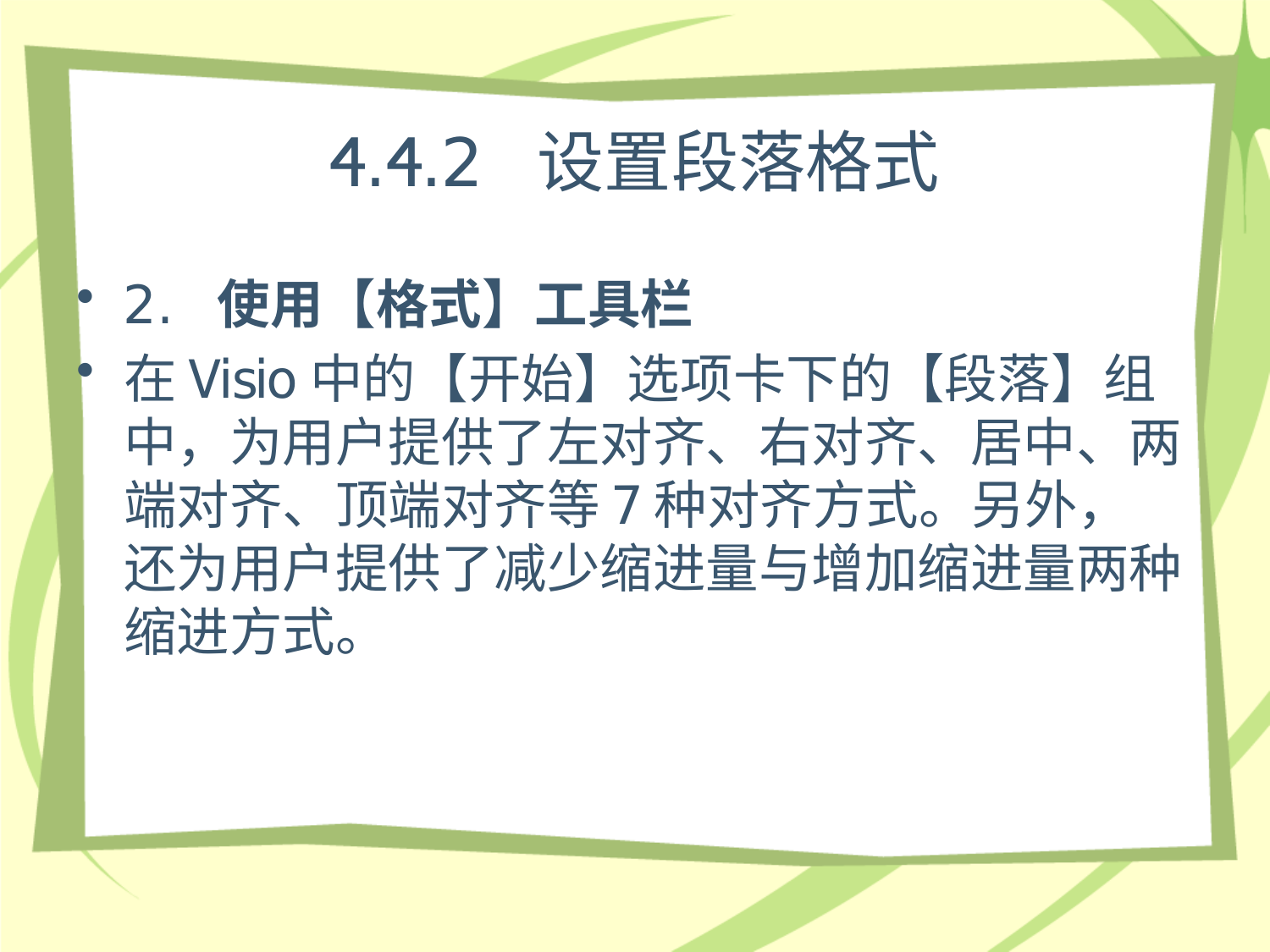

# 4.4.2  设置段落格式
2.  使用【格式】工具栏
在Visio中的【开始】选项卡下的【段落】组中，为用户提供了左对齐、右对齐、居中、两端对齐、顶端对齐等7种对齐方式。另外，还为用户提供了减少缩进量与增加缩进量两种缩进方式。